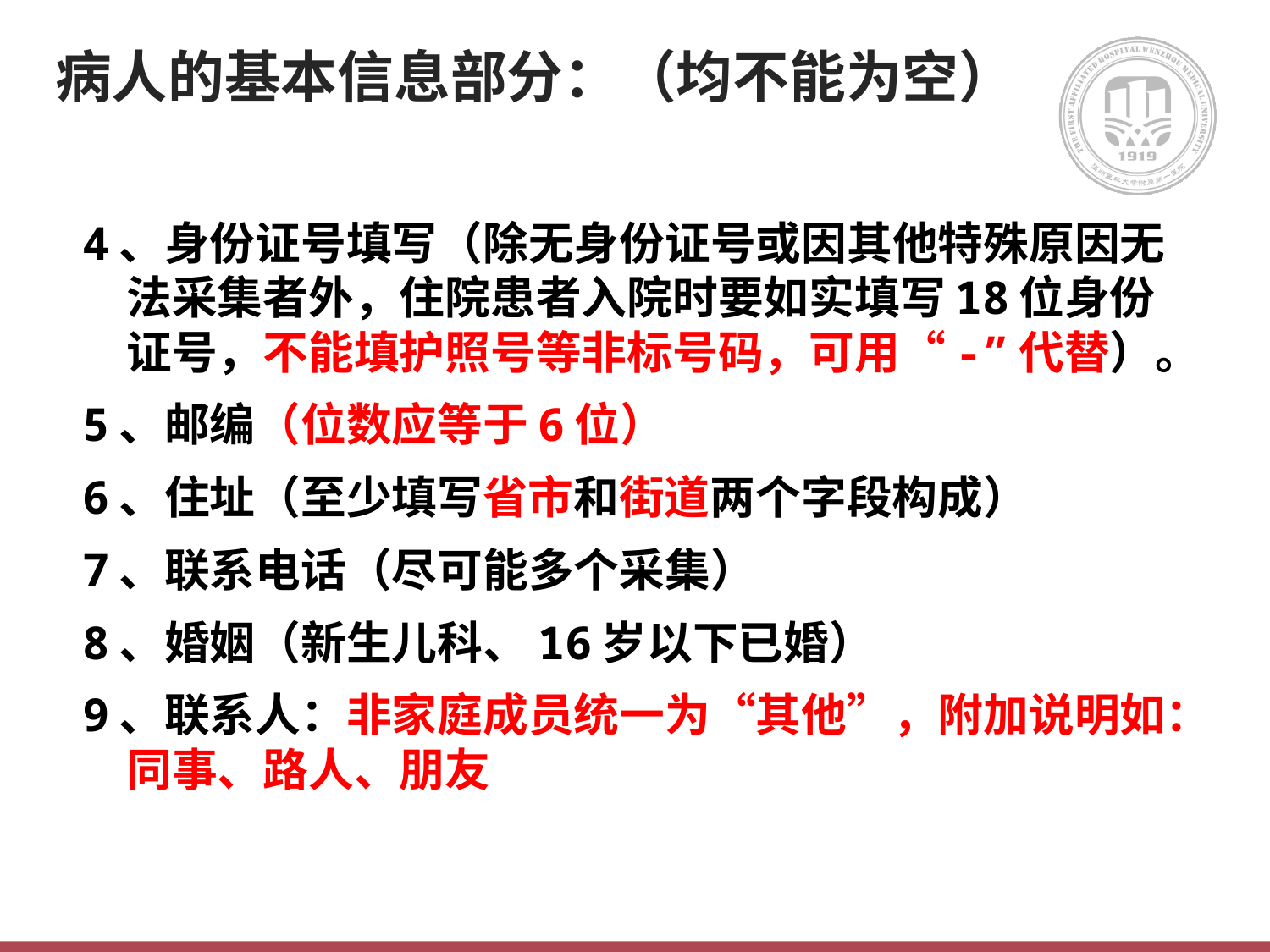

# 病人的基本信息部分：（均不能为空）
4、身份证号填写（除无身份证号或因其他特殊原因无法采集者外，住院患者入院时要如实填写18位身份证号，不能填护照号等非标号码，可用“-”代替）。
5、邮编（位数应等于6位）
6、住址（至少填写省市和街道两个字段构成）
7、联系电话（尽可能多个采集）
8、婚姻（新生儿科、16岁以下已婚）
9、联系人：非家庭成员统一为“其他”，附加说明如：同事、路人、朋友